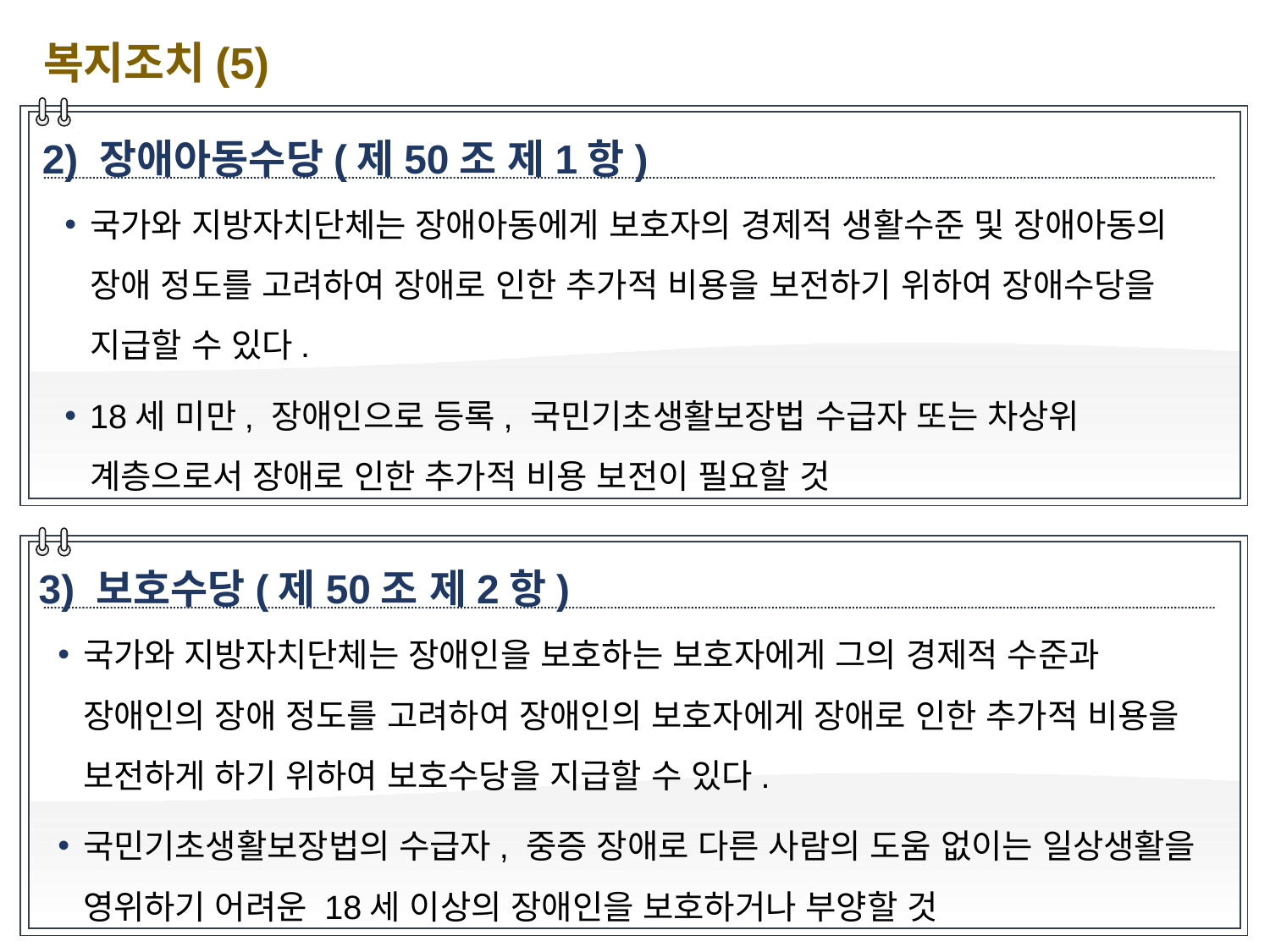

복지조치(5)

2) 장애아동수당(제50조 제1항)
국가와 지방자치단체는 장애아동에게 보호자의 경제적 생활수준 및 장애아동의 장애 정도를 고려하여 장애로 인한 추가적 비용을 보전하기 위하여 장애수당을 지급할 수 있다.
18세 미만, 장애인으로 등록, 국민기초생활보장법 수급자 또는 차상위 계층으로서 장애로 인한 추가적 비용 보전이 필요할 것

3) 보호수당(제50조 제2항)

국가와 지방자치단체는 장애인을 보호하는 보호자에게 그의 경제적 수준과 장애인의 장애 정도를 고려하여 장애인의 보호자에게 장애로 인한 추가적 비용을 보전하게 하기 위하여 보호수당을 지급할 수 있다.
국민기초생활보장법의 수급자, 중증 장애로 다른 사람의 도움 없이는 일상생활을 영위하기 어려운 18세 이상의 장애인을 보호하거나 부양할 것